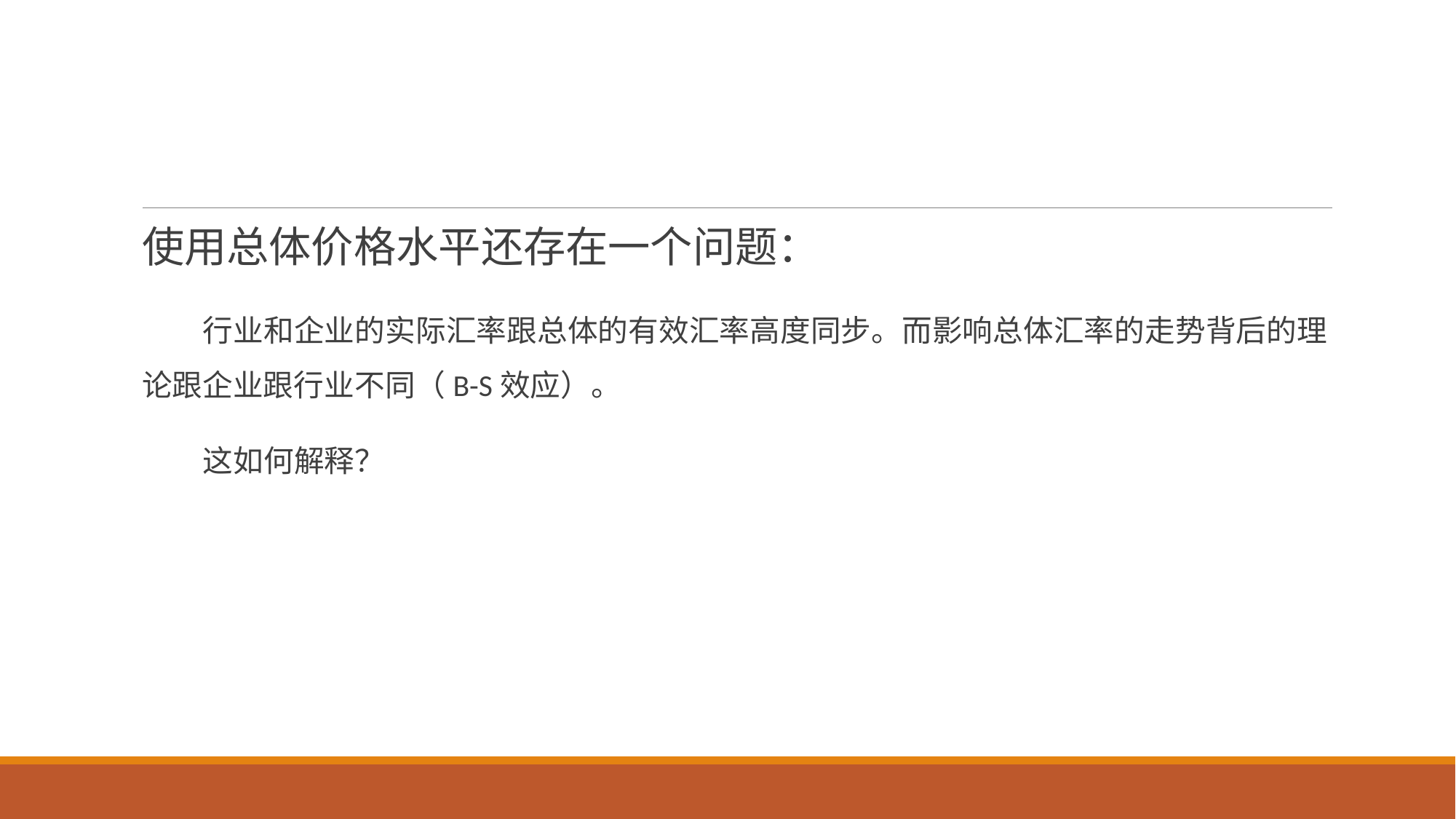

#
使用总体价格水平还存在一个问题：
        行业和企业的实际汇率跟总体的有效汇率高度同步。而影响总体汇率的走势背后的理论跟企业跟行业不同（B-S效应）。
        这如何解释？